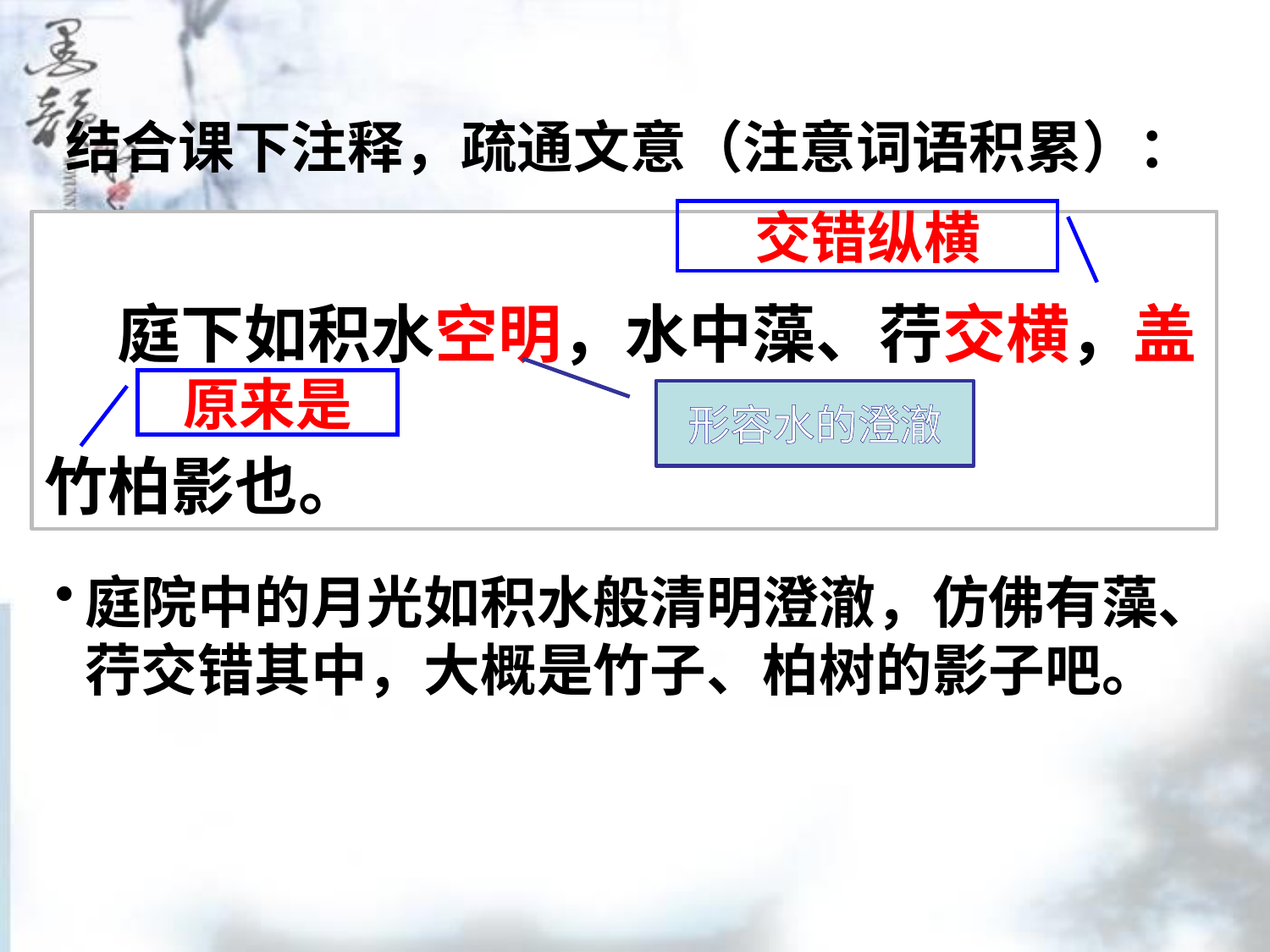

结合课下注释，疏通文意（注意词语积累）：
交错纵横
    庭下如积水空明，水中藻、荇交横，盖竹柏影也。
原来是
形容水的澄澈
庭院中的月光如积水般清明澄澈，仿佛有藻、荇交错其中，大概是竹子、柏树的影子吧。